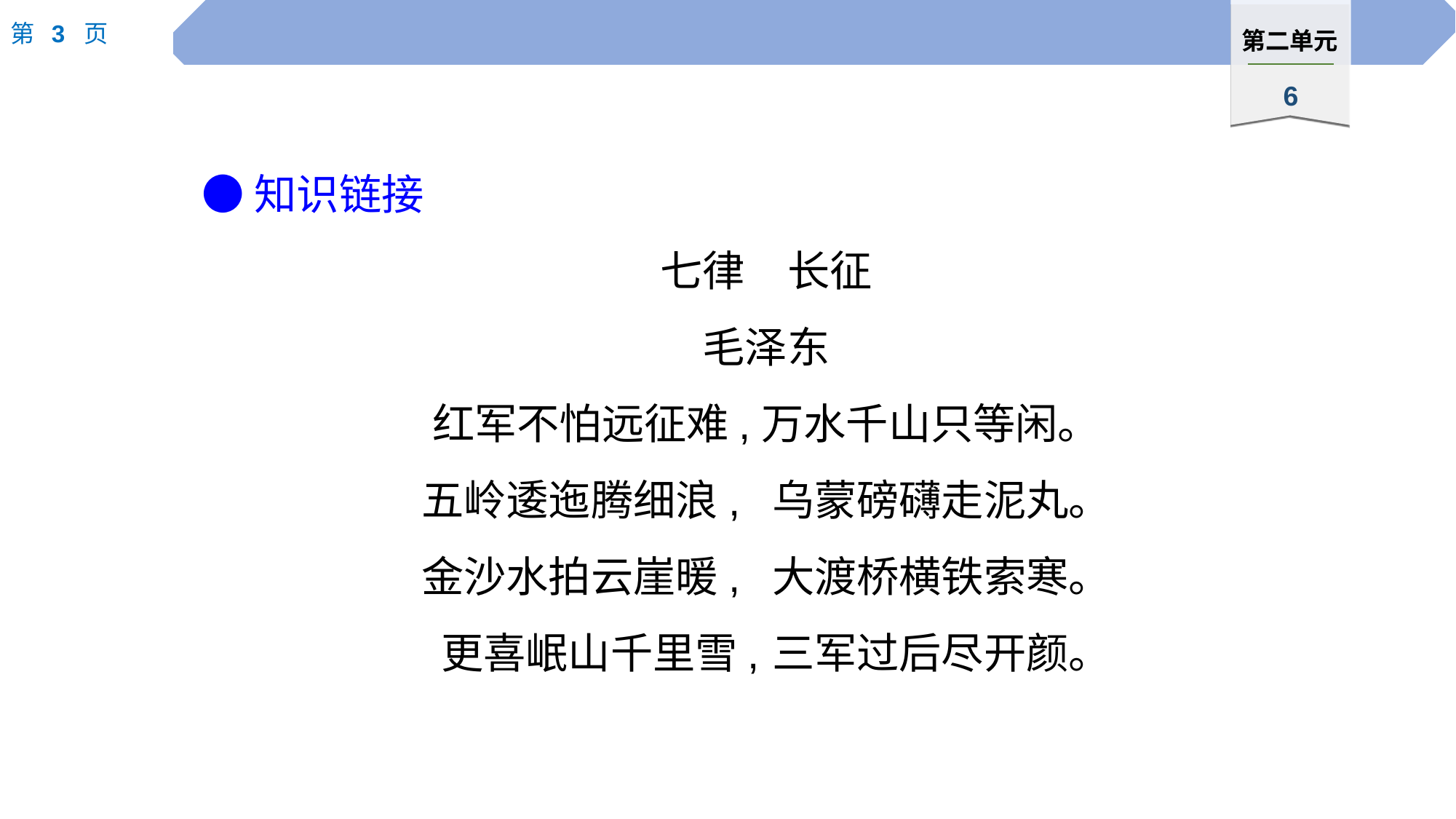

●知识链接
七律　长征
毛泽东
红军不怕远征难,万水千山只等闲。
五岭逶迤腾细浪,	乌蒙磅礴走泥丸。
金沙水拍云崖暖,	大渡桥横铁索寒。
 更喜岷山千里雪,	三军过后尽开颜。